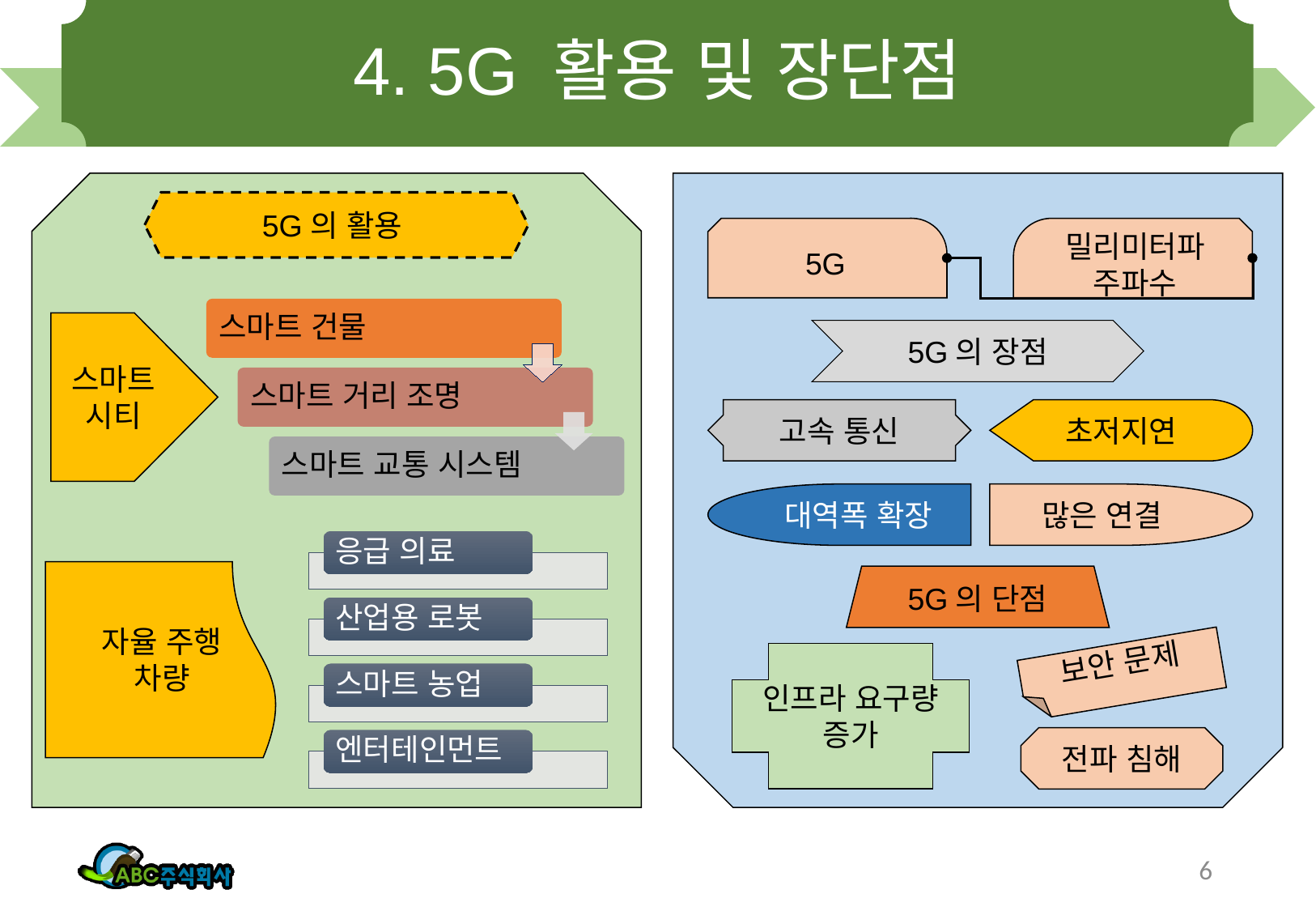

# 4. 5G 활용 및 장단점

5G의 활용
5G
밀리미터파
주파수
스마트 건물
스마트 거리 조명
스마트 교통 시스템

스마트 시티
5G의 장점
고속 통신
초저지연
대역폭 확장
많은 연결
응급 의료
산업용 로봇
스마트 농업
엔터테인먼트

5G의 단점
자율 주행 차량
인프라 요구량 증가
보안 문제
전파 침해
6